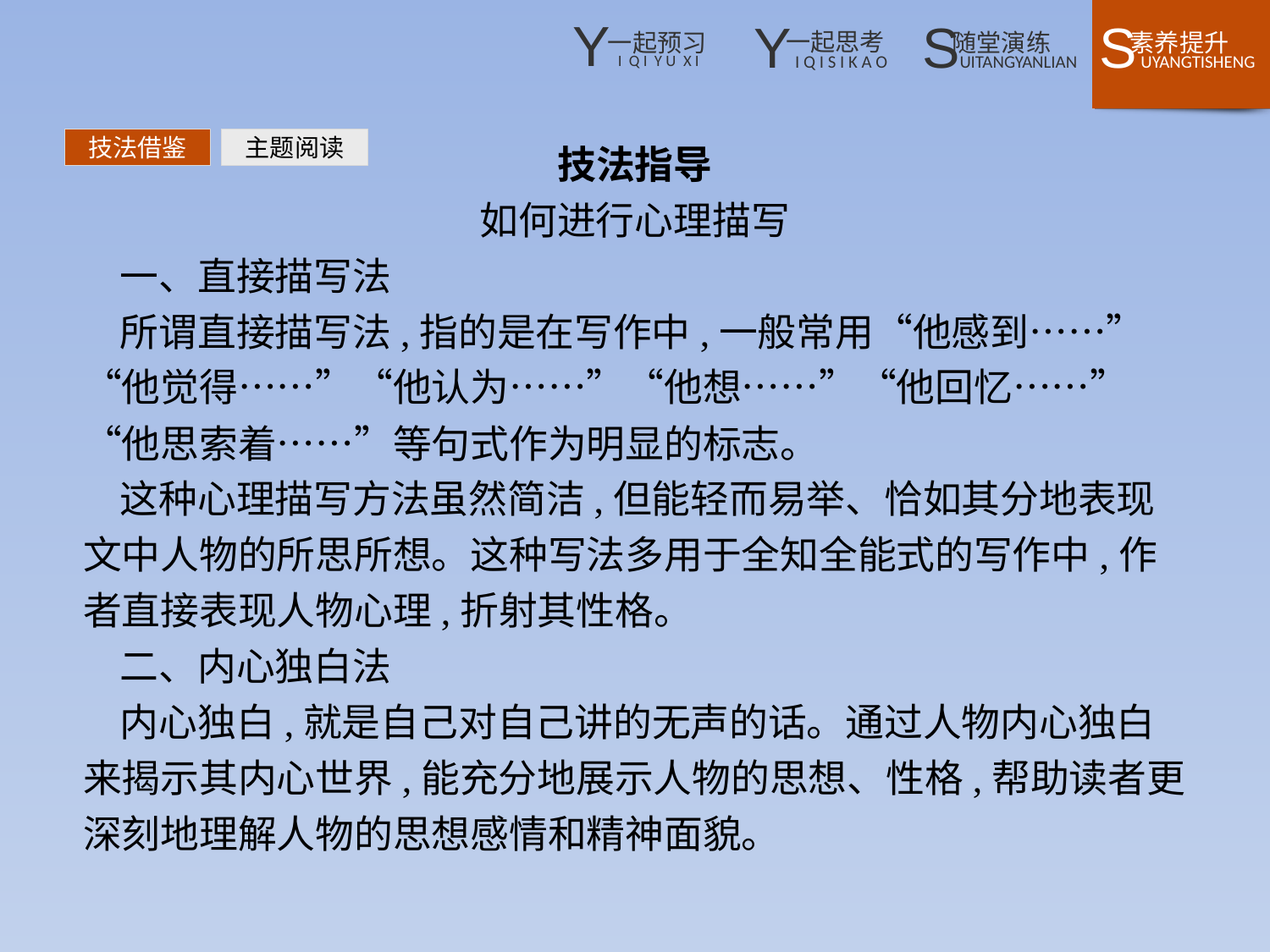

技法指导
如何进行心理描写
一、直接描写法
所谓直接描写法,指的是在写作中,一般常用“他感到……”“他觉得……”“他认为……”“他想……”“他回忆……”“他思索着……”等句式作为明显的标志。
这种心理描写方法虽然简洁,但能轻而易举、恰如其分地表现文中人物的所思所想。这种写法多用于全知全能式的写作中,作者直接表现人物心理,折射其性格。
二、内心独白法
内心独白,就是自己对自己讲的无声的话。通过人物内心独白来揭示其内心世界,能充分地展示人物的思想、性格,帮助读者更深刻地理解人物的思想感情和精神面貌。
技法借鉴
主题阅读